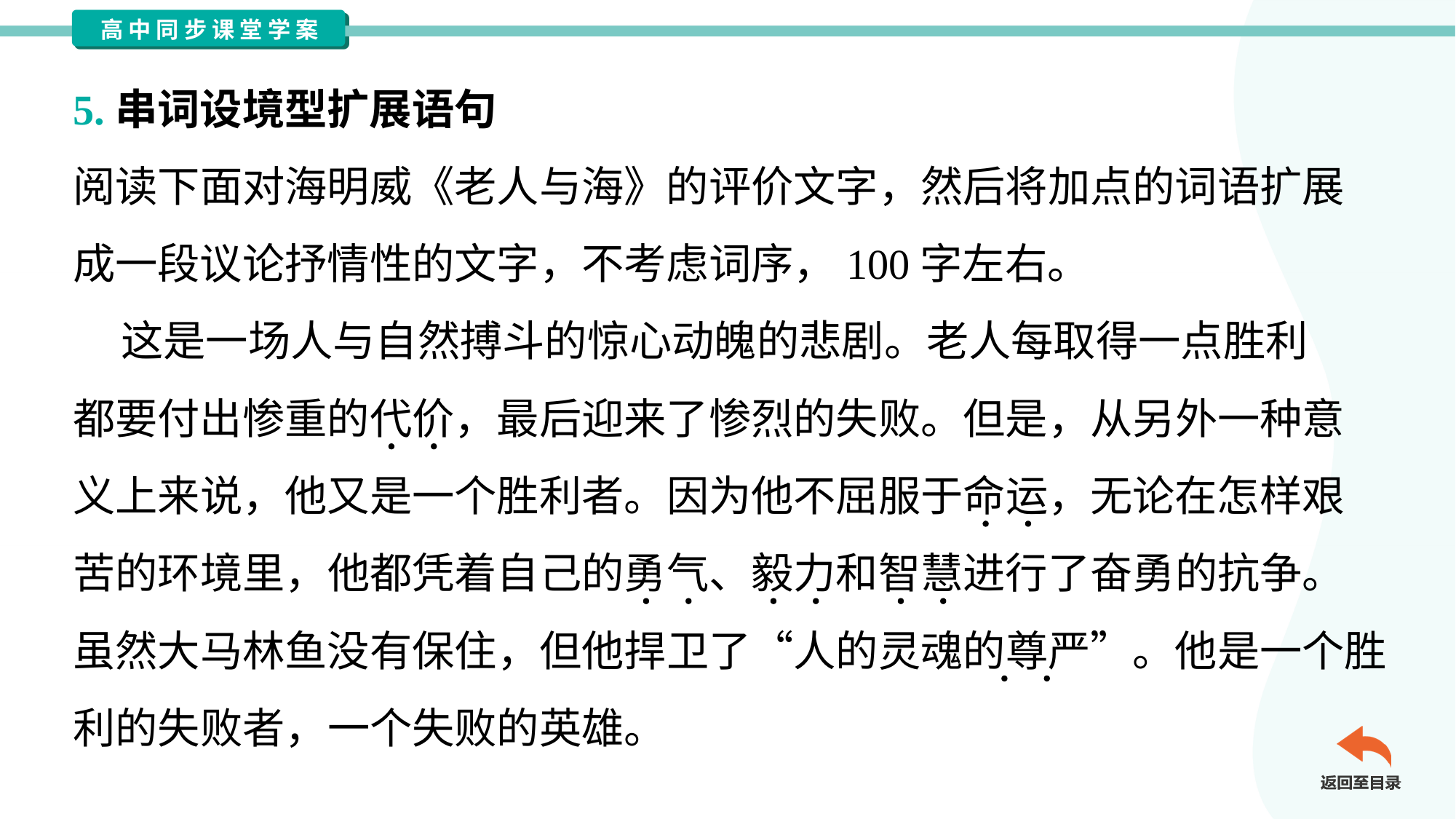

5.串词设境型扩展语句
阅读下面对海明威《老人与海》的评价文字，然后将加点的词语扩展
成一段议论抒情性的文字，不考虑词序，100字左右。
    这是一场人与自然搏斗的惊心动魄的悲剧。老人每取得一点胜利
都要付出惨重的代价，最后迎来了惨烈的失败。但是，从另外一种意
义上来说，他又是一个胜利者。因为他不屈服于命运，无论在怎样艰
苦的环境里，他都凭着自己的勇气、毅力和智慧进行了奋勇的抗争。
虽然大马林鱼没有保住，但他捍卫了“人的灵魂的尊严”。他是一个胜
利的失败者，一个失败的英雄。